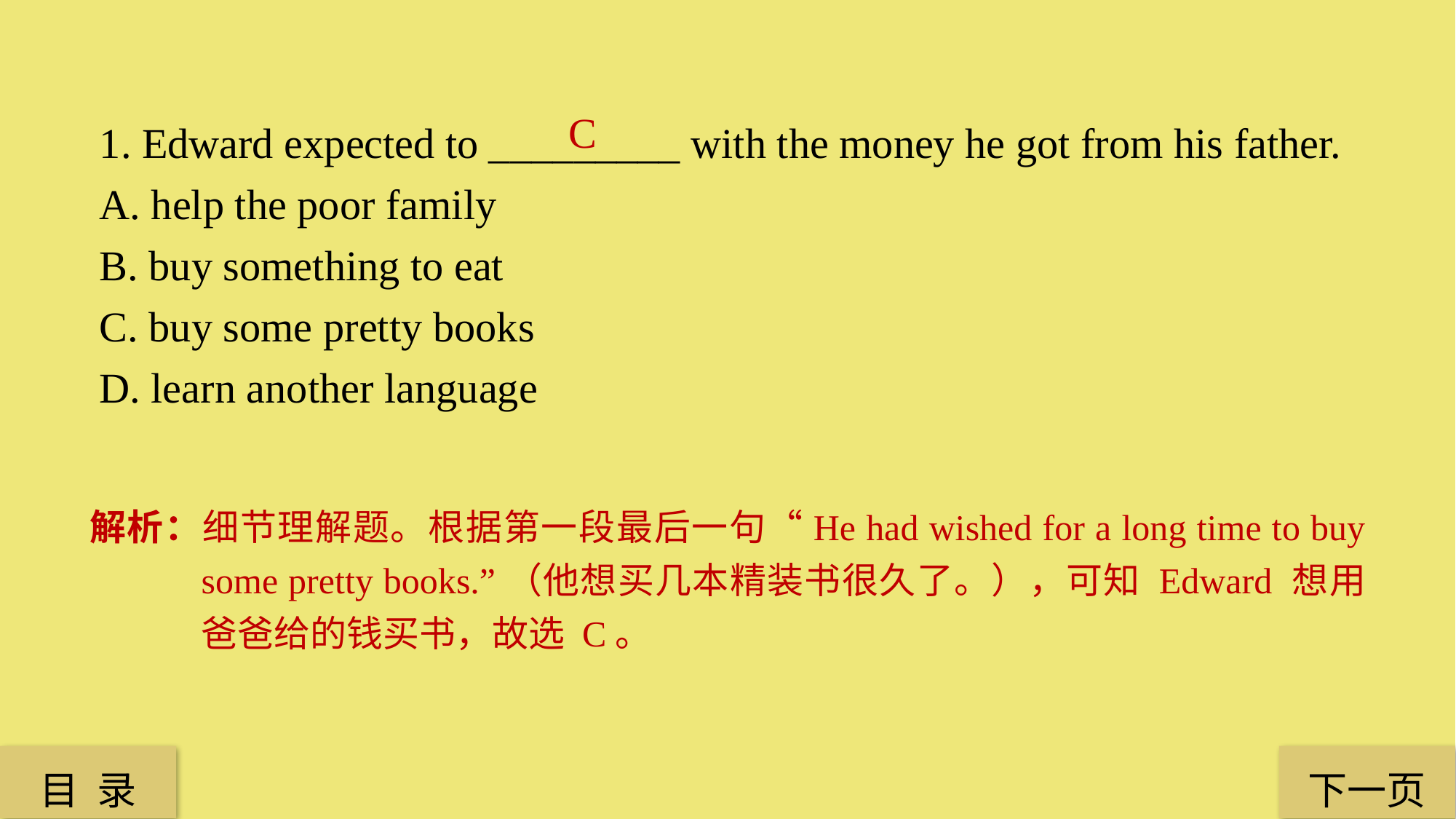

1. Edward expected to _________ with the money he got from his father.
A. help the poor family
B. buy something to eat
C. buy some pretty books
D. learn another language
C
解析：细节理解题。根据第一段最后一句“He had wished for a long time to buy some pretty books.”（他想买几本精装书很久了。），可知 Edward 想用爸爸给的钱买书，故选 C。